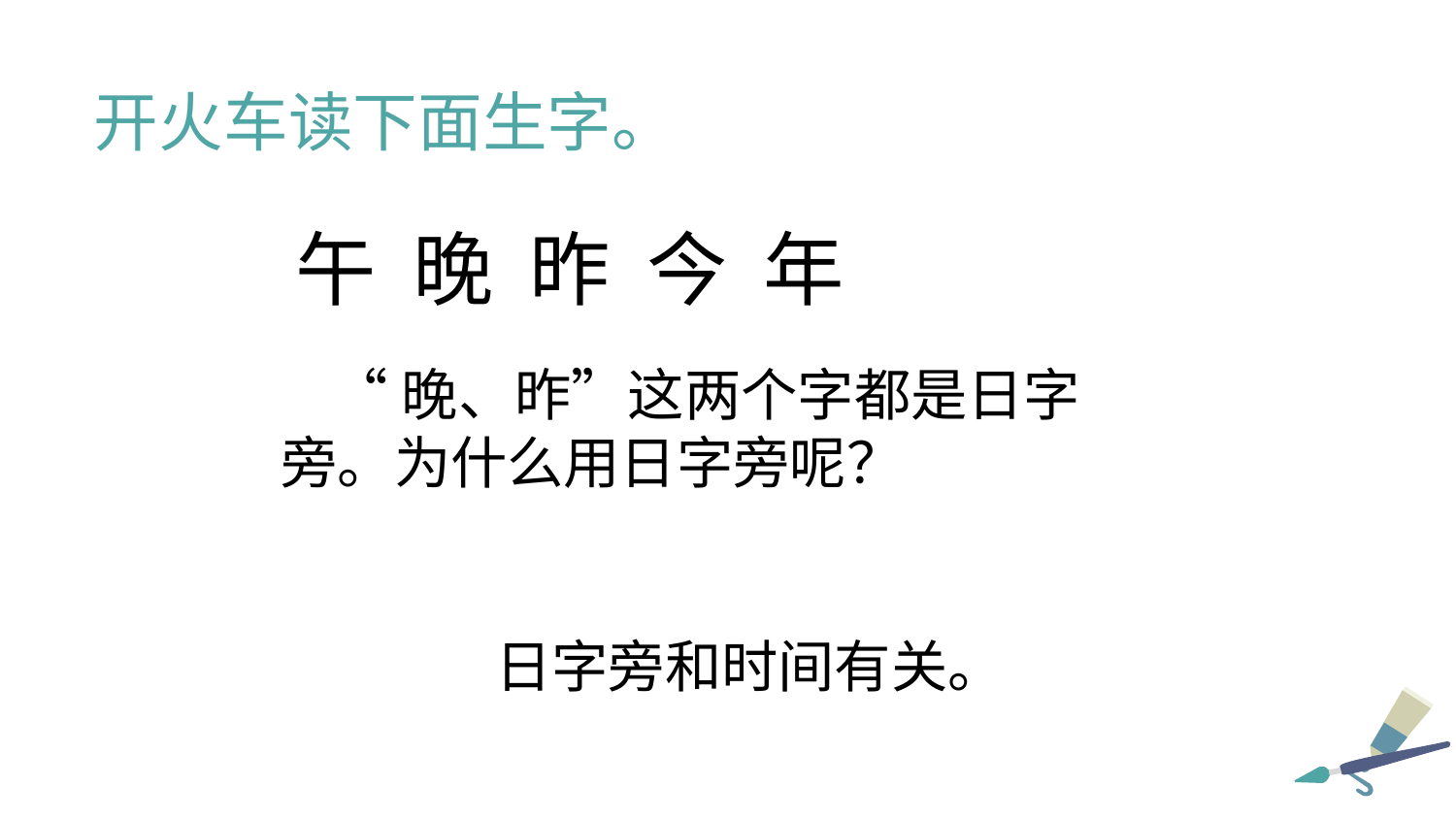

开火车读下面生字。
    午  晚  昨  今  年
    “晚、昨”这两个字都是日字旁。为什么用日字旁呢？
日字旁和时间有关。